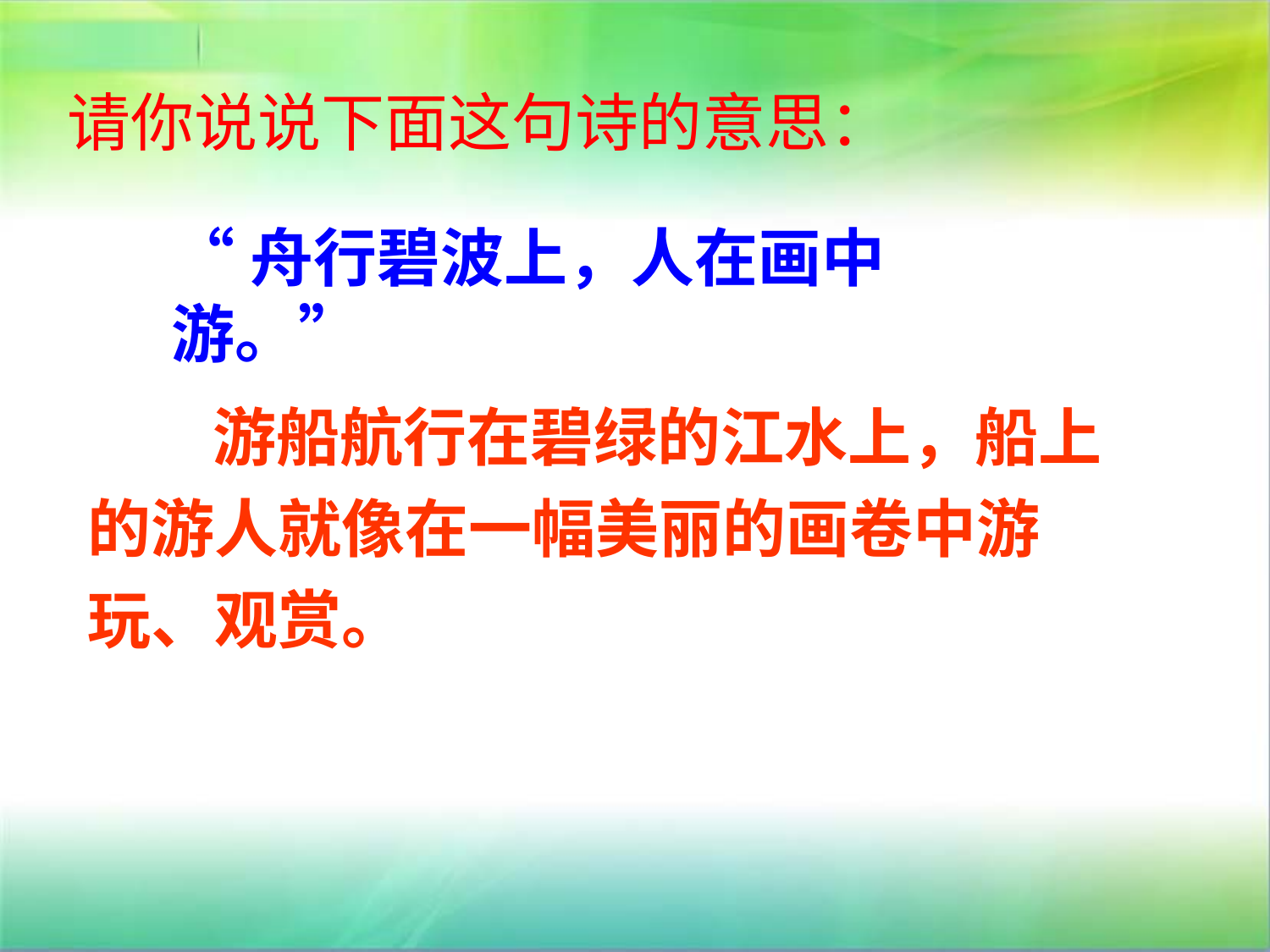

请你说说下面这句诗的意思：
“舟行碧波上，人在画中游。”
　　 游船航行在碧绿的江水上，船上的游人就像在一幅美丽的画卷中游玩、观赏。